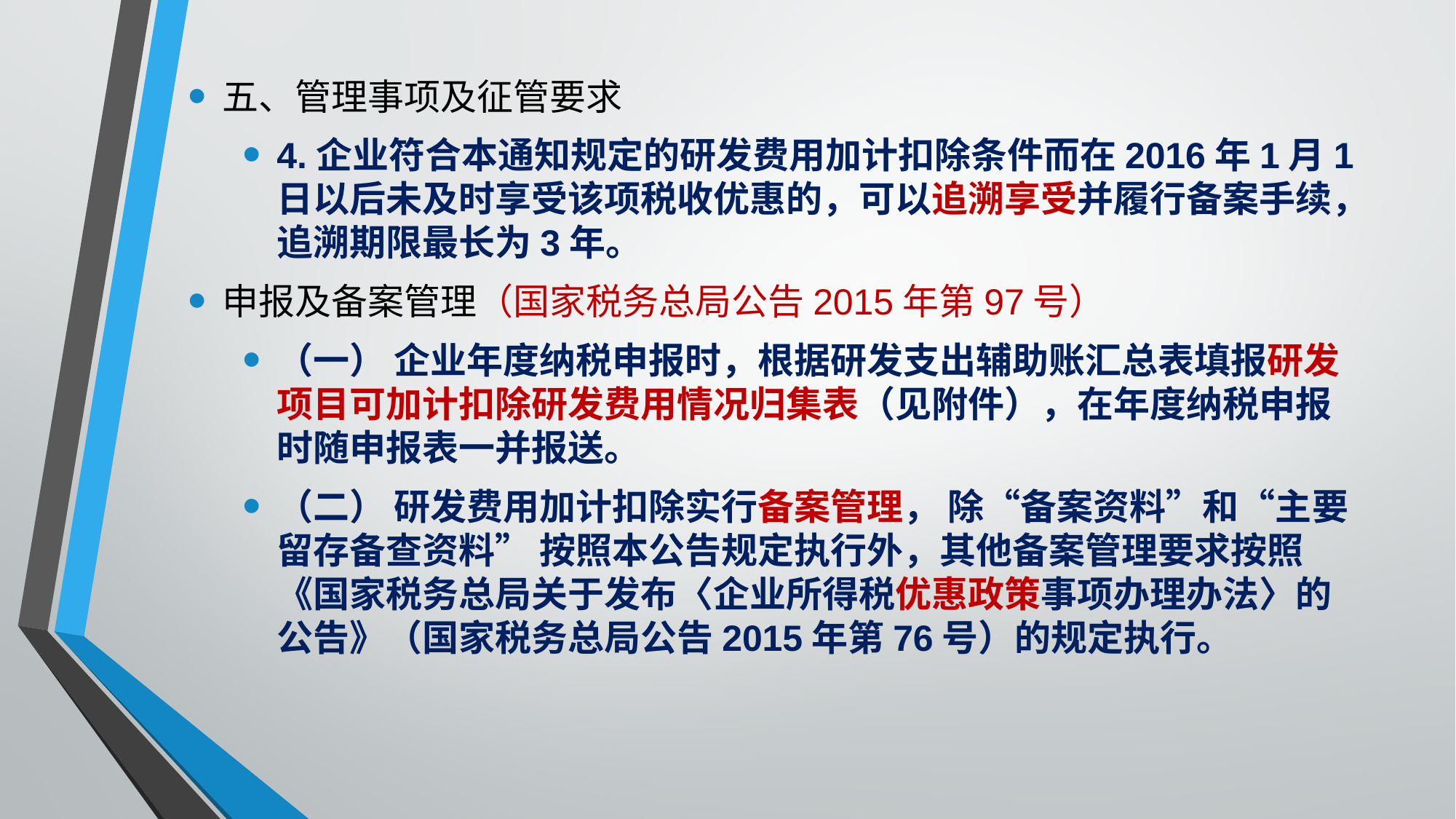

五、管理事项及征管要求
4.企业符合本通知规定的研发费用加计扣除条件而在2016年1月1日以后未及时享受该项税收优惠的，可以追溯享受并履行备案手续，追溯期限最长为3年。
申报及备案管理（国家税务总局公告2015年第97号）
（一） 企业年度纳税申报时，根据研发支出辅助账汇总表填报研发项目可加计扣除研发费用情况归集表（见附件），在年度纳税申报时随申报表一并报送。
（二） 研发费用加计扣除实行备案管理， 除“备案资料”和“主要留存备查资料” 按照本公告规定执行外，其他备案管理要求按照《国家税务总局关于发布〈企业所得税优惠政策事项办理办法〉的公告》（国家税务总局公告2015年第76号）的规定执行。